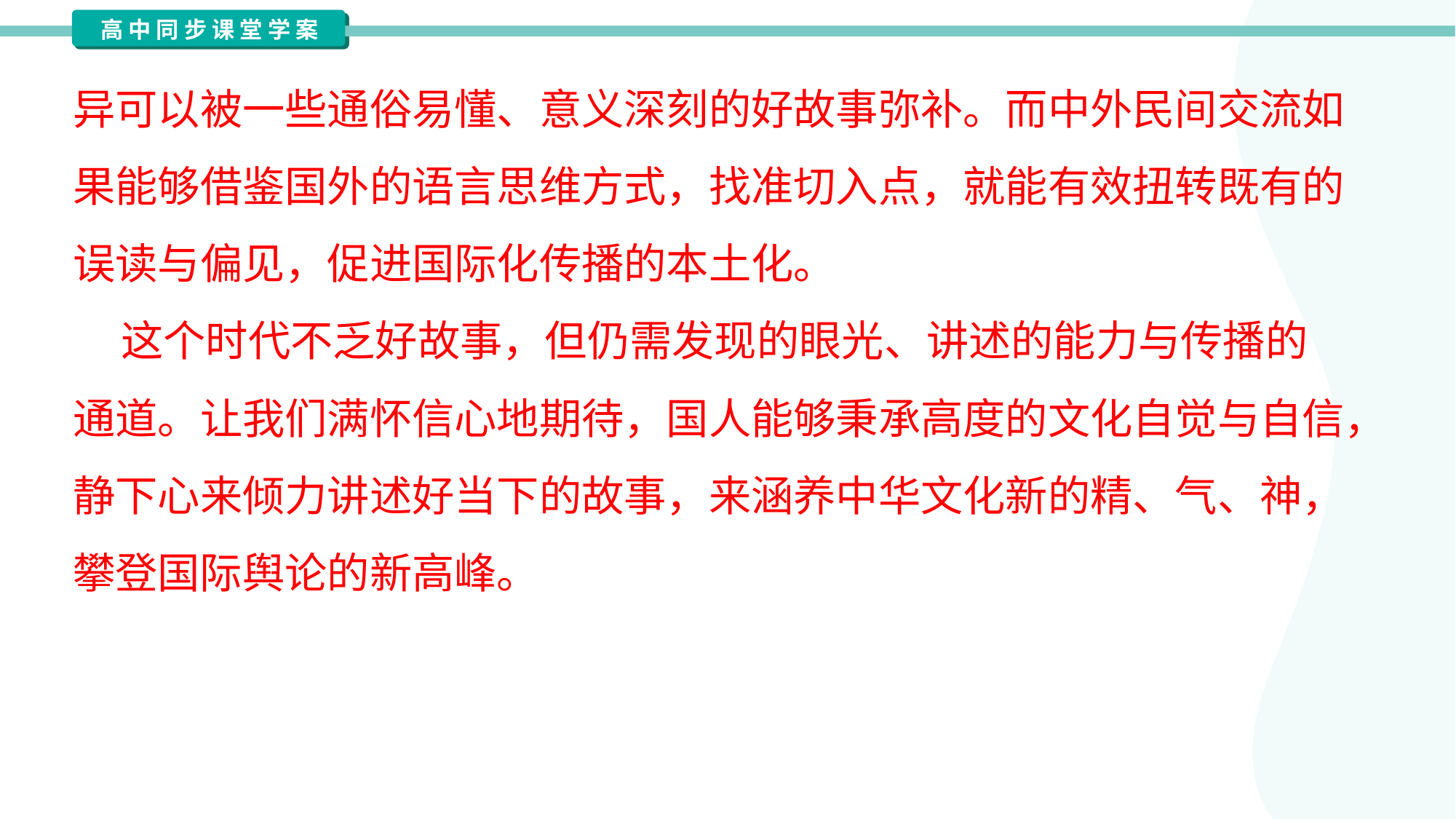

异可以被一些通俗易懂、意义深刻的好故事弥补。而中外民间交流如
果能够借鉴国外的语言思维方式，找准切入点，就能有效扭转既有的
误读与偏见，促进国际化传播的本土化。
    这个时代不乏好故事，但仍需发现的眼光、讲述的能力与传播的
通道。让我们满怀信心地期待，国人能够秉承高度的文化自觉与自信，
静下心来倾力讲述好当下的故事，来涵养中华文化新的精、气、神，
攀登国际舆论的新高峰。